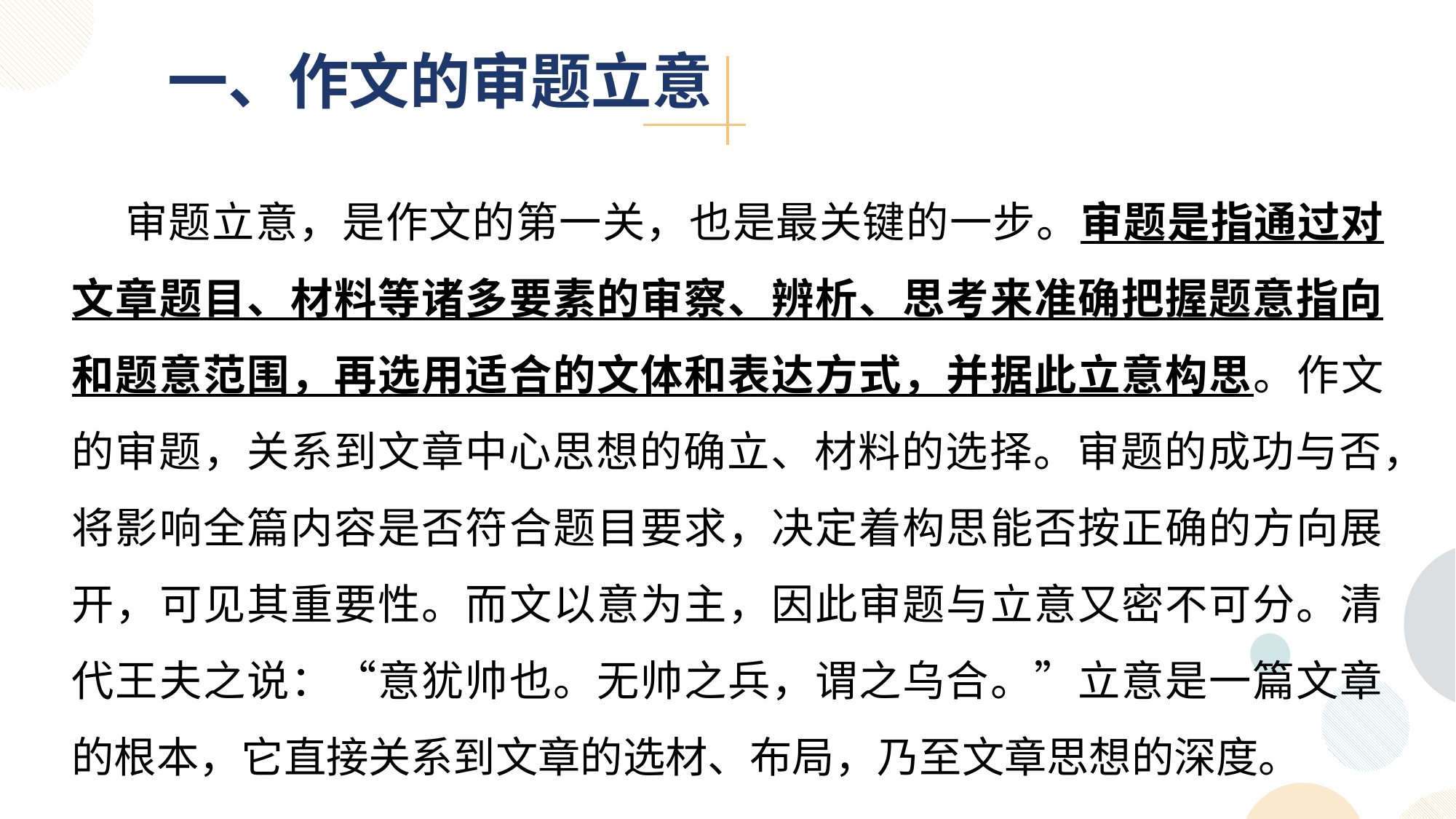

一、作文的审题立意
    审题立意，是作文的第一关，也是最关键的一步。审题是指通过对文章题目、材料等诸多要素的审察、辨析、思考来准确把握题意指向和题意范围，再选用适合的文体和表达方式，并据此立意构思。作文的审题，关系到文章中心思想的确立、材料的选择。审题的成功与否，将影响全篇内容是否符合题目要求，决定着构思能否按正确的方向展开，可见其重要性。而文以意为主，因此审题与立意又密不可分。清代王夫之说：“意犹帅也。无帅之兵，谓之乌合。”立意是一篇文章的根本，它直接关系到文章的选材、布局，乃至文章思想的深度。